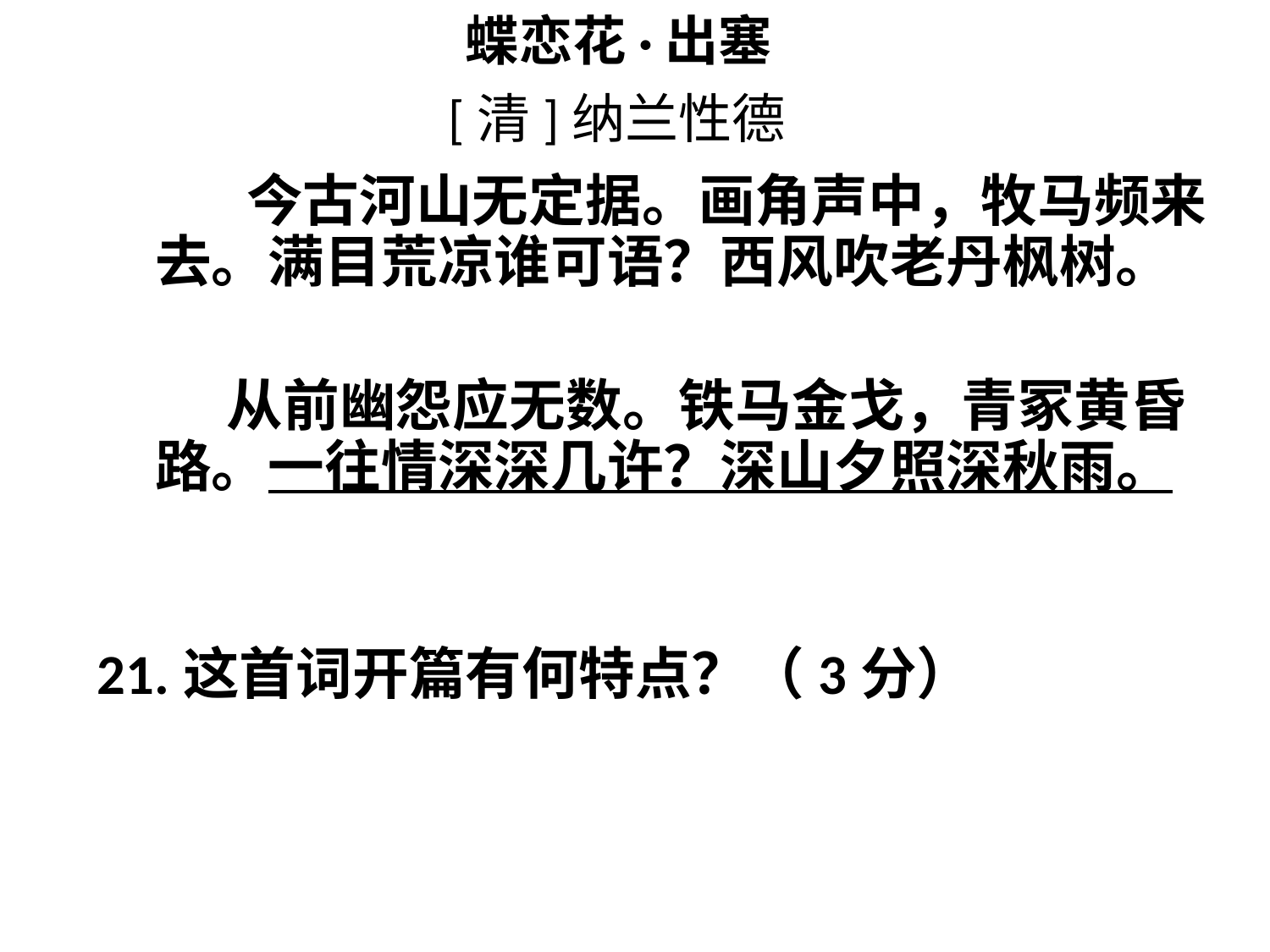

# 蝶恋花·出塞 [清]纳兰性德
        今古河山无定据。画角声中，牧马频来去。满目荒凉谁可语？西风吹老丹枫树。

　    从前幽怨应无数。铁马金戈，青冢黄昏路。一往情深深几许？深山夕照深秋雨。

21.这首词开篇有何特点？（3分）